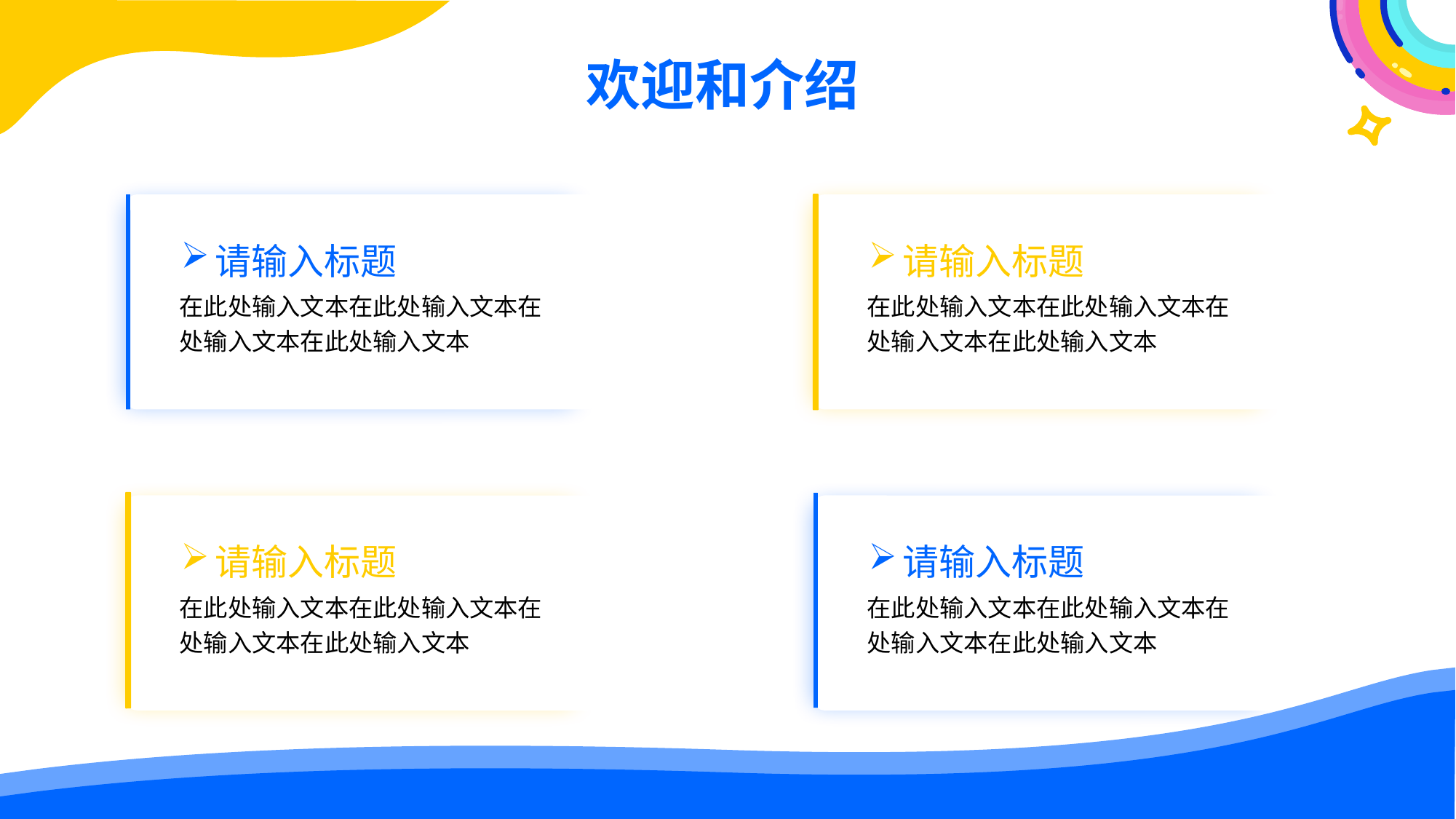

欢迎和介绍

请输入标题
请输入标题
在此处输入文本在此处输入文本在处输入文本在此处输入文本
在此处输入文本在此处输入文本在处输入文本在此处输入文本

请输入标题
请输入标题
在此处输入文本在此处输入文本在处输入文本在此处输入文本
在此处输入文本在此处输入文本在处输入文本在此处输入文本